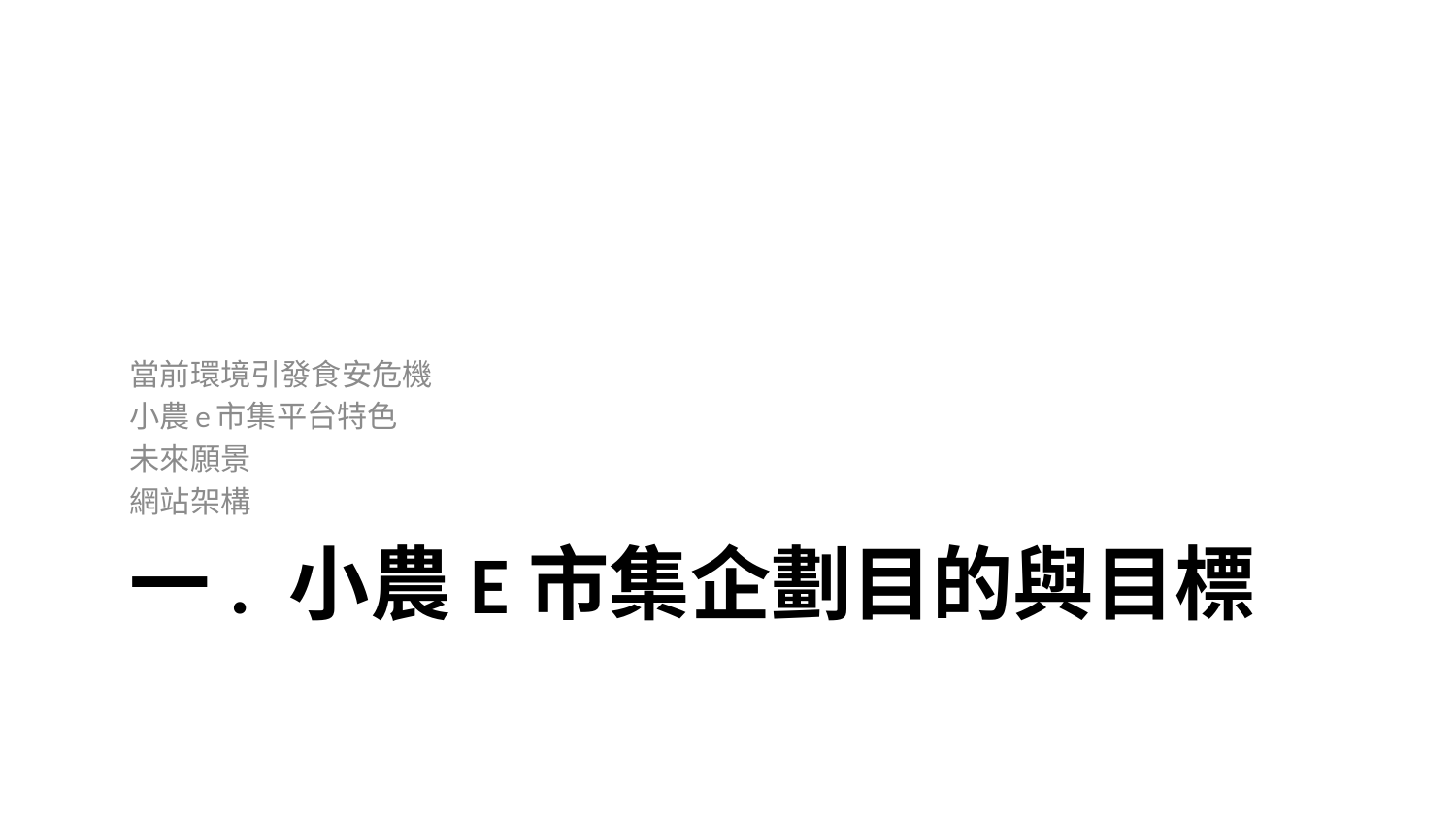

當前環境引發食安危機
小農e市集平台特色
未來願景
網站架構
# 一. 小農e市集企劃目的與目標